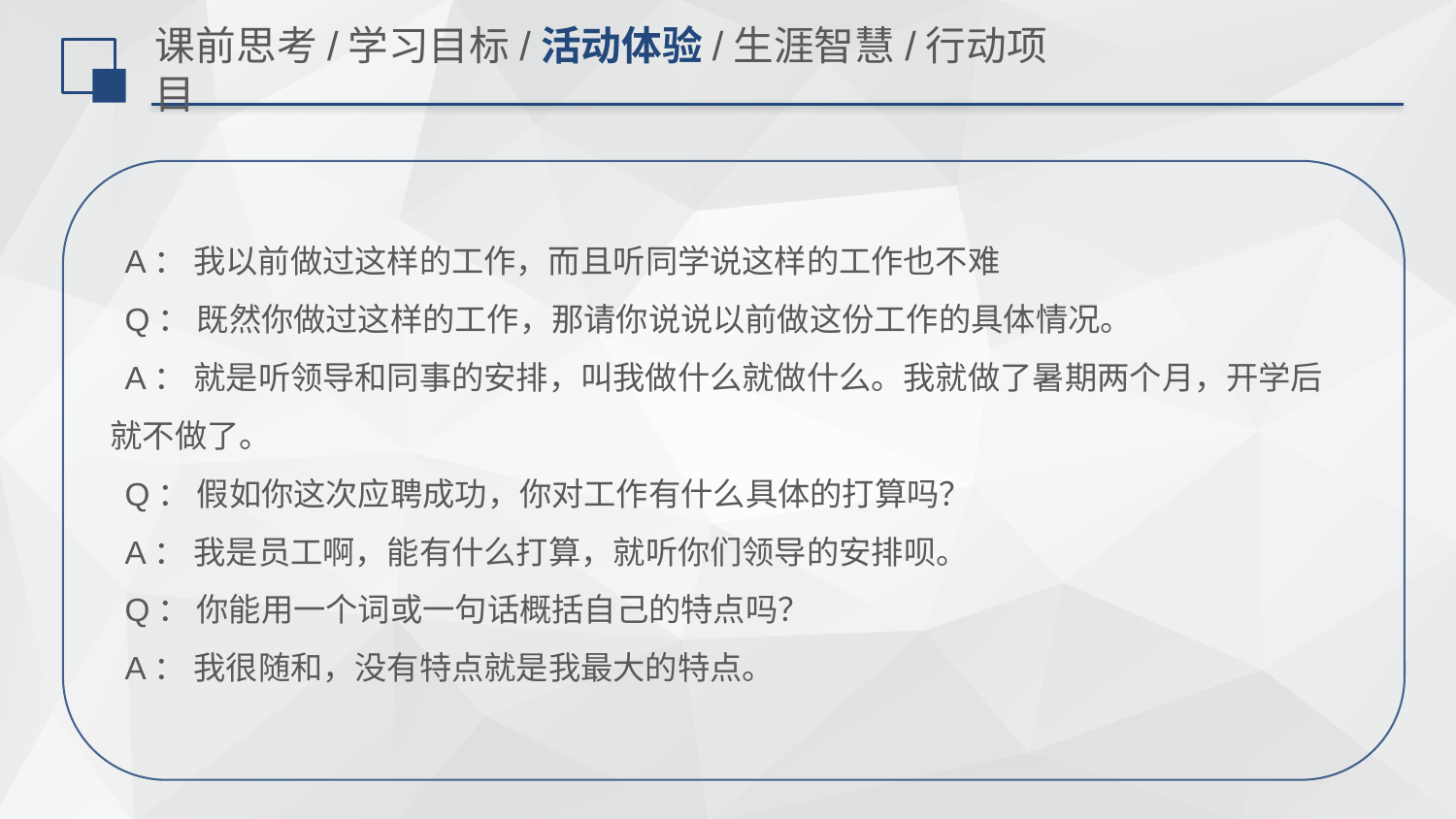

# 课前思考/学习目标/活动体验/生涯智慧/行动项目

    A： 我以前做过这样的工作，而且听同学说这样的工作也不难
    Q： 既然你做过这样的工作，那请你说说以前做这份工作的具体情况。
    A： 就是听领导和同事的安排，叫我做什么就做什么。我就做了暑期两个月，开学后      就不做了。
    Q： 假如你这次应聘成功，你对工作有什么具体的打算吗？
    A： 我是员工啊，能有什么打算，就听你们领导的安排呗。
    Q： 你能用一个词或一句话概括自己的特点吗？
    A： 我很随和，没有特点就是我最大的特点。